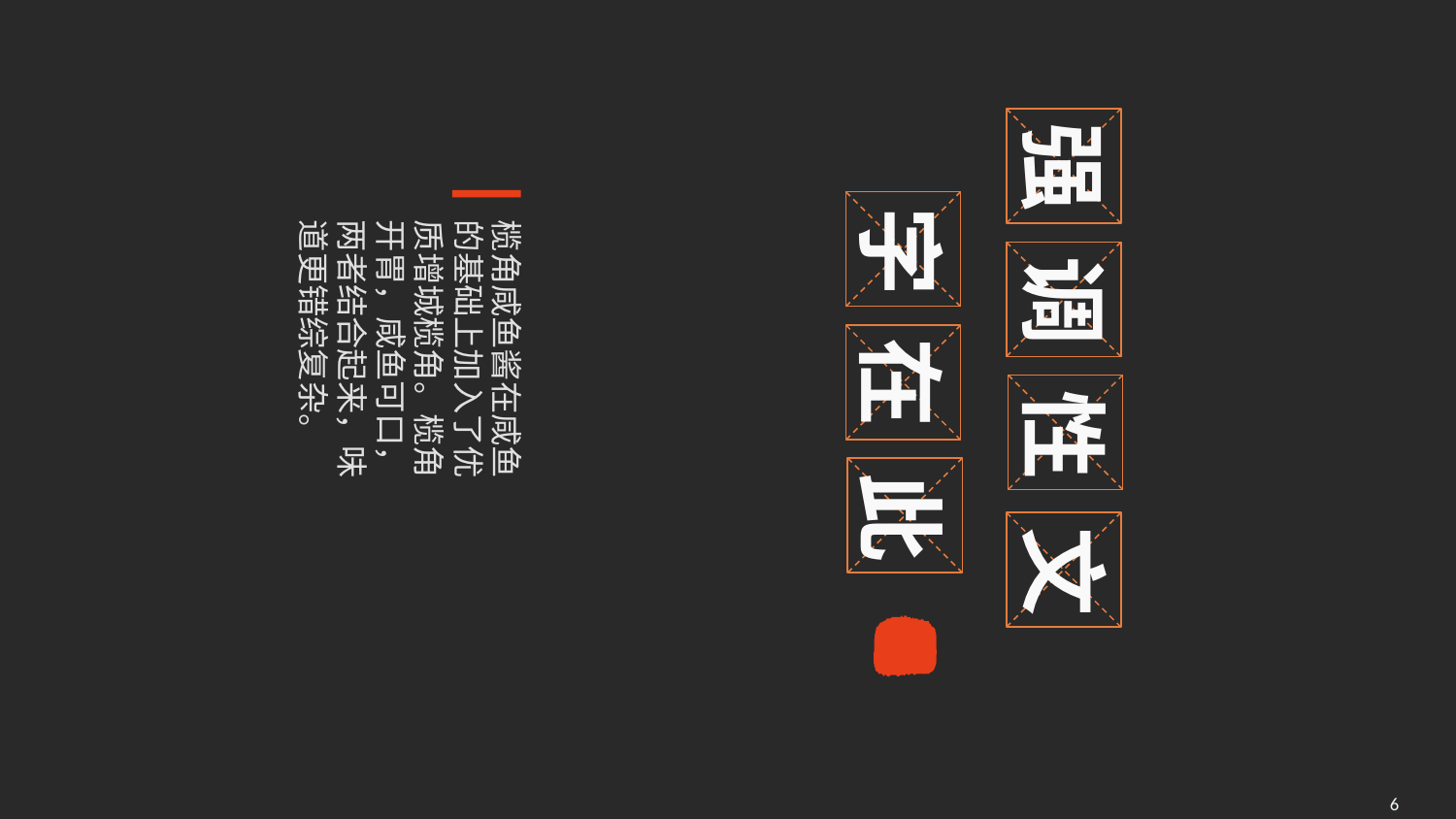

强

字
榄角咸鱼酱在咸鱼的基础上加入了优质增城榄角。榄角开胃，咸鱼可口，两者结合起来，味道更错综复杂。

调

在

性

此

文